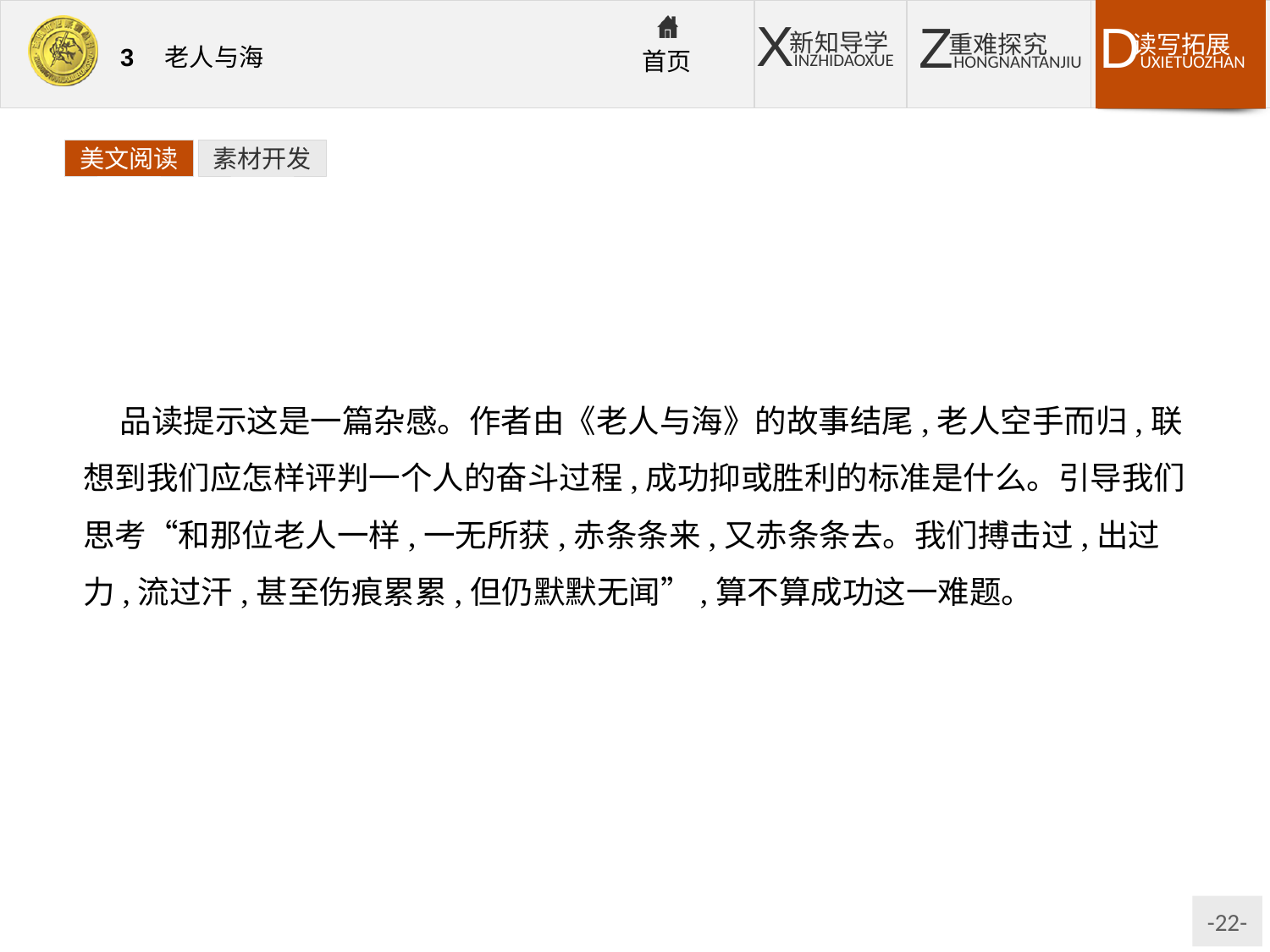

美文阅读
素材开发
品读提示这是一篇杂感。作者由《老人与海》的故事结尾,老人空手而归,联想到我们应怎样评判一个人的奋斗过程,成功抑或胜利的标准是什么。引导我们思考“和那位老人一样,一无所获,赤条条来,又赤条条去。我们搏击过,出过力,流过汗,甚至伤痕累累,但仍默默无闻”,算不算成功这一难题。